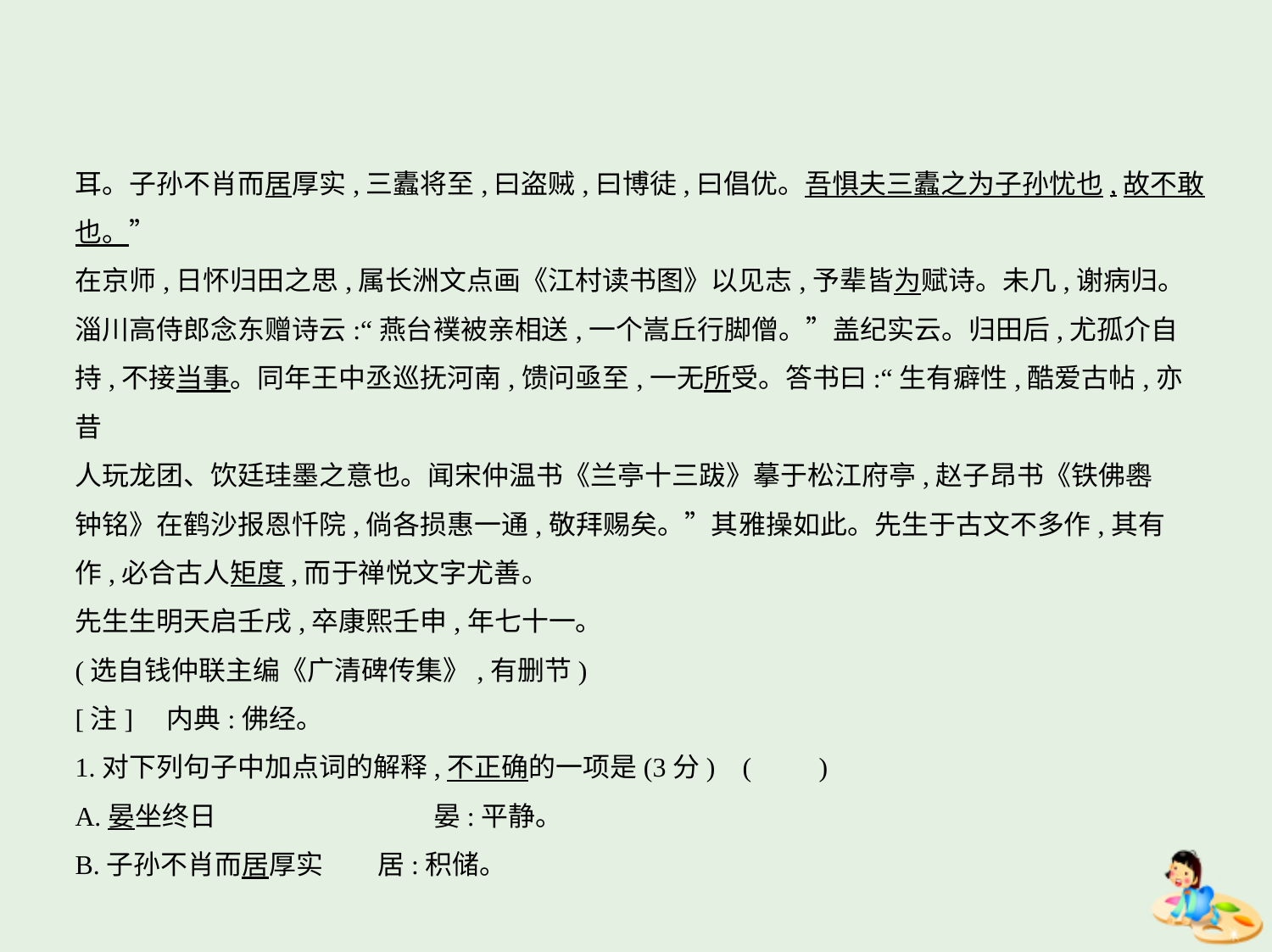

耳。子孙不肖而居厚实,三蠹将至,曰盗贼,曰博徒,曰倡优。吾惧夫三蠹之为子孙忧也,故不敢
也。”
在京师,日怀归田之思,属长洲文点画《江村读书图》以见志,予辈皆为赋诗。未几,谢病归。
淄川高侍郎念东赠诗云:“燕台襆被亲相送,一个嵩丘行脚僧。”盖纪实云。归田后,尤孤介自
持,不接当事。同年王中丞巡抚河南,馈问亟至,一无所受。答书曰:“生有癖性,酷爱古帖,亦昔
人玩龙团、饮廷珪墨之意也。闻宋仲温书《兰亭十三跋》摹于松江府亭,赵子昂书《铁佛嶴
钟铭》在鹤沙报恩忏院,倘各损惠一通,敬拜赐矣。”其雅操如此。先生于古文不多作,其有
作,必合古人矩度,而于禅悦文字尤善。
先生生明天启壬戌,卒康熙壬申,年七十一。
(选自钱仲联主编《广清碑传集》,有删节)
[注]    内典:佛经。
1.对下列句子中加点词的解释,不正确的一项是(3分) (　　)
A.晏坐终日　　　　　　　　晏:平静。
B.子孙不肖而居厚实　　居:积储。